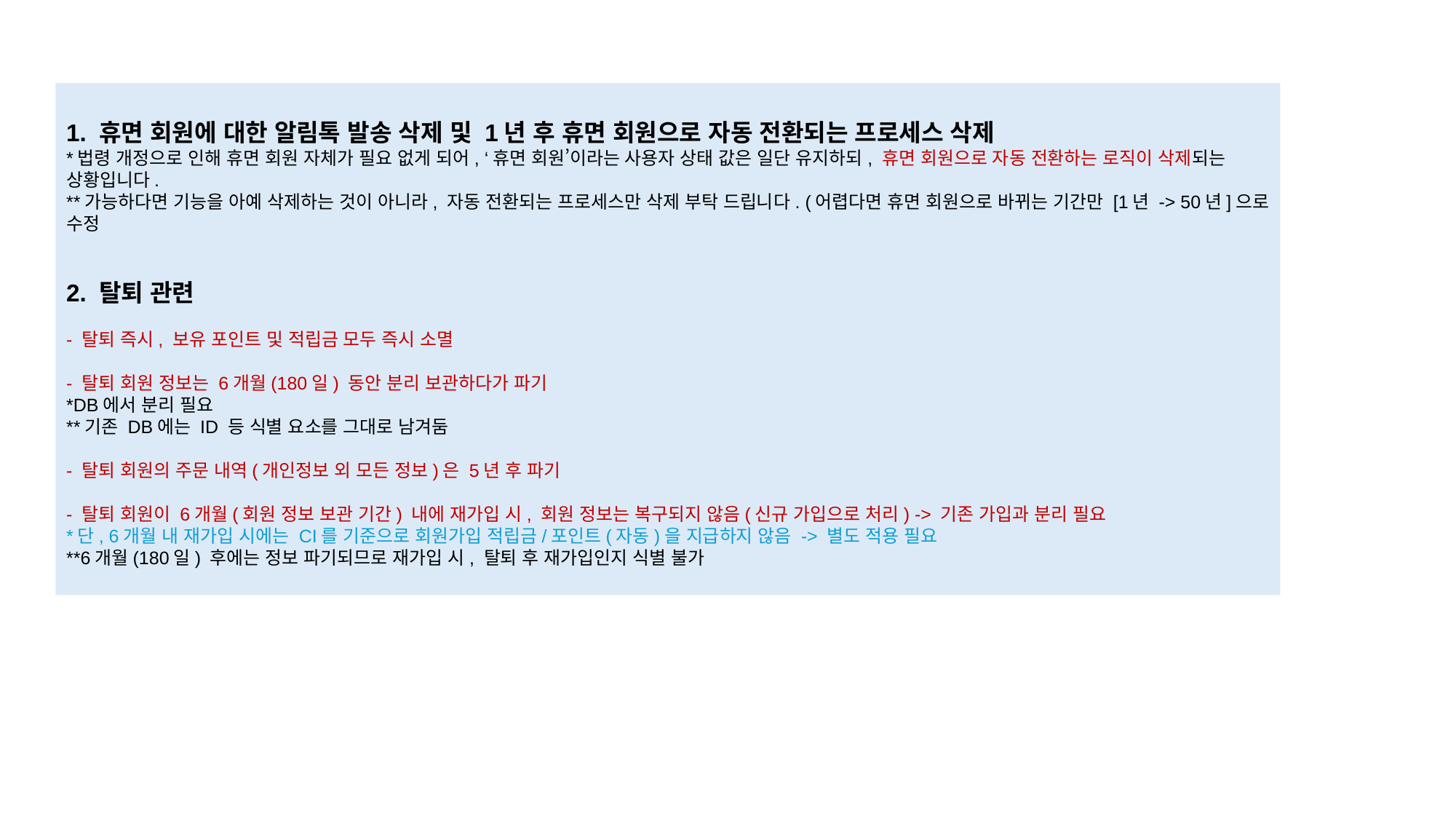

1. 휴면 회원에 대한 알림톡 발송 삭제 및 1년 후 휴면 회원으로 자동 전환되는 프로세스 삭제
*법령 개정으로 인해 휴면 회원 자체가 필요 없게 되어, ‘휴면 회원’이라는 사용자 상태 값은 일단 유지하되, 휴면 회원으로 자동 전환하는 로직이 삭제되는 상황입니다.
**가능하다면 기능을 아예 삭제하는 것이 아니라, 자동 전환되는 프로세스만 삭제 부탁 드립니다. (어렵다면 휴면 회원으로 바뀌는 기간만 [1년 -> 50년]으로 수정

2. 탈퇴 관련

- 탈퇴 즉시, 보유 포인트 및 적립금 모두 즉시 소멸

- 탈퇴 회원 정보는 6개월(180일) 동안 분리 보관하다가 파기
*DB에서 분리 필요
**기존 DB에는 ID 등 식별 요소를 그대로 남겨둠

- 탈퇴 회원의 주문 내역(개인정보 외 모든 정보)은 5년 후 파기

- 탈퇴 회원이 6개월(회원 정보 보관 기간) 내에 재가입 시, 회원 정보는 복구되지 않음(신규 가입으로 처리) -> 기존 가입과 분리 필요
*단, 6개월 내 재가입 시에는 CI를 기준으로 회원가입 적립금/포인트(자동)을 지급하지 않음 -> 별도 적용 필요
**6개월(180일) 후에는 정보 파기되므로 재가입 시, 탈퇴 후 재가입인지 식별 불가